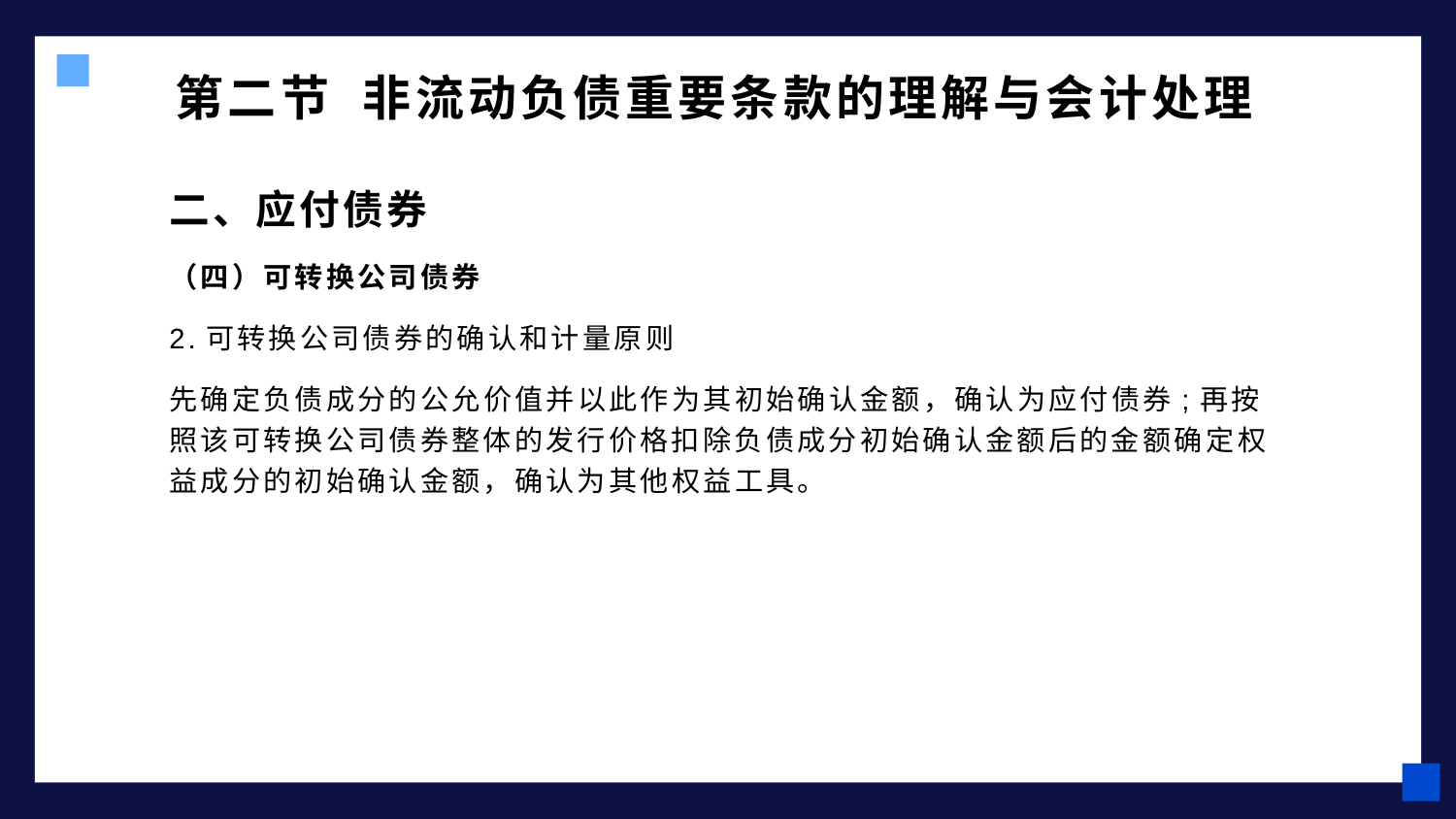

# 第二节  非流动负债重要条款的理解与会计处理
二、应付债券
（四）可转换公司债券
2.可转换公司债券的确认和计量原则
先确定负债成分的公允价值并以此作为其初始确认金额，确认为应付债券;再按照该可转换公司债券整体的发行价格扣除负债成分初始确认金额后的金额确定权益成分的初始确认金额，确认为其他权益工具。